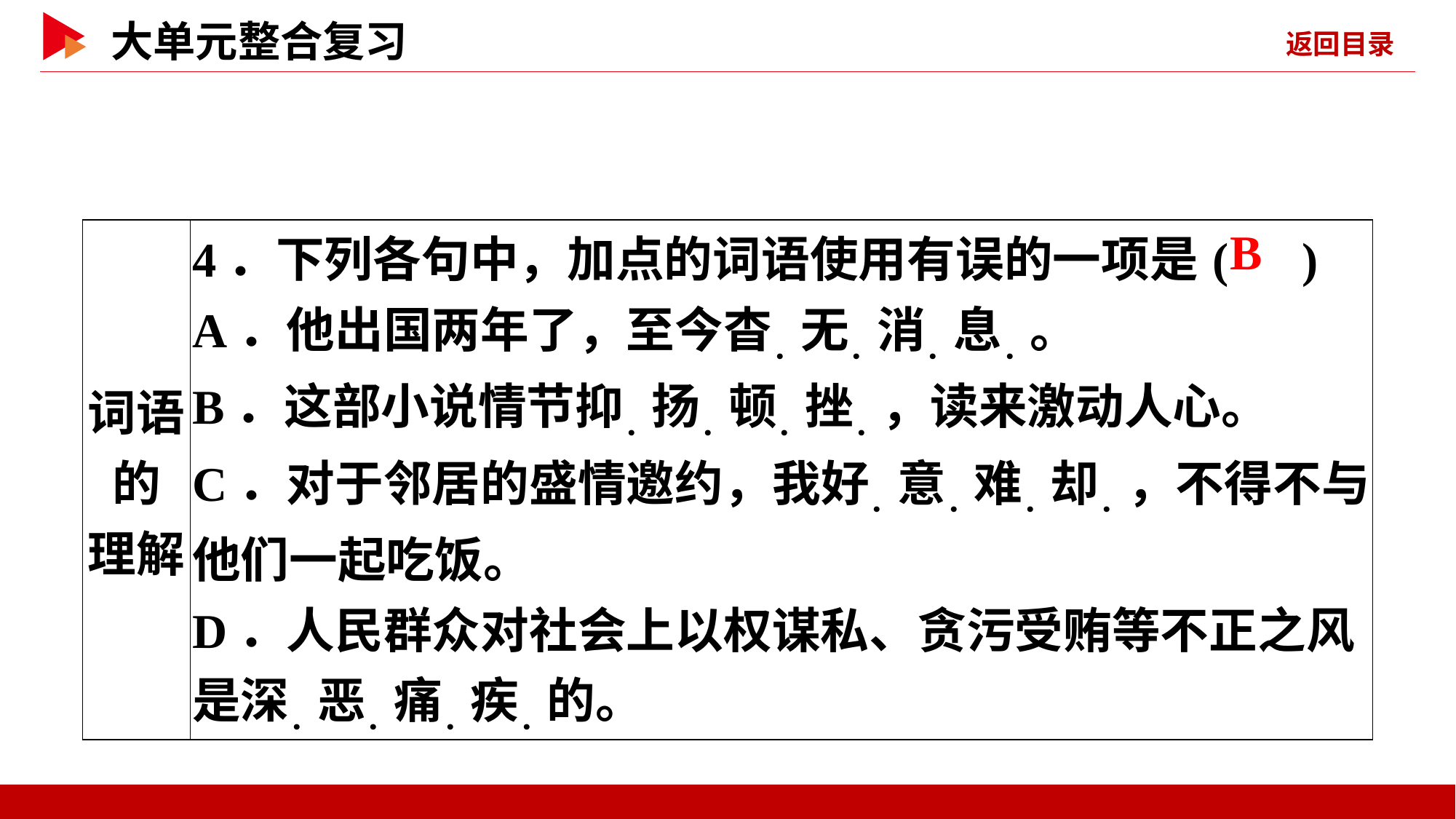

| 词语的 理解 | 4．下列各句中，加点的词语使用有误的一项是( ) A．他出国两年了，至今杳．无．消．息．。 B．这部小说情节抑．扬．顿．挫．，读来激动人心。 C．对于邻居的盛情邀约，我好．意．难．却．，不得不与他们一起吃饭。 D．人民群众对社会上以权谋私、贪污受贿等不正之风是深．恶．痛．疾．的。 |
| --- | --- |
   B